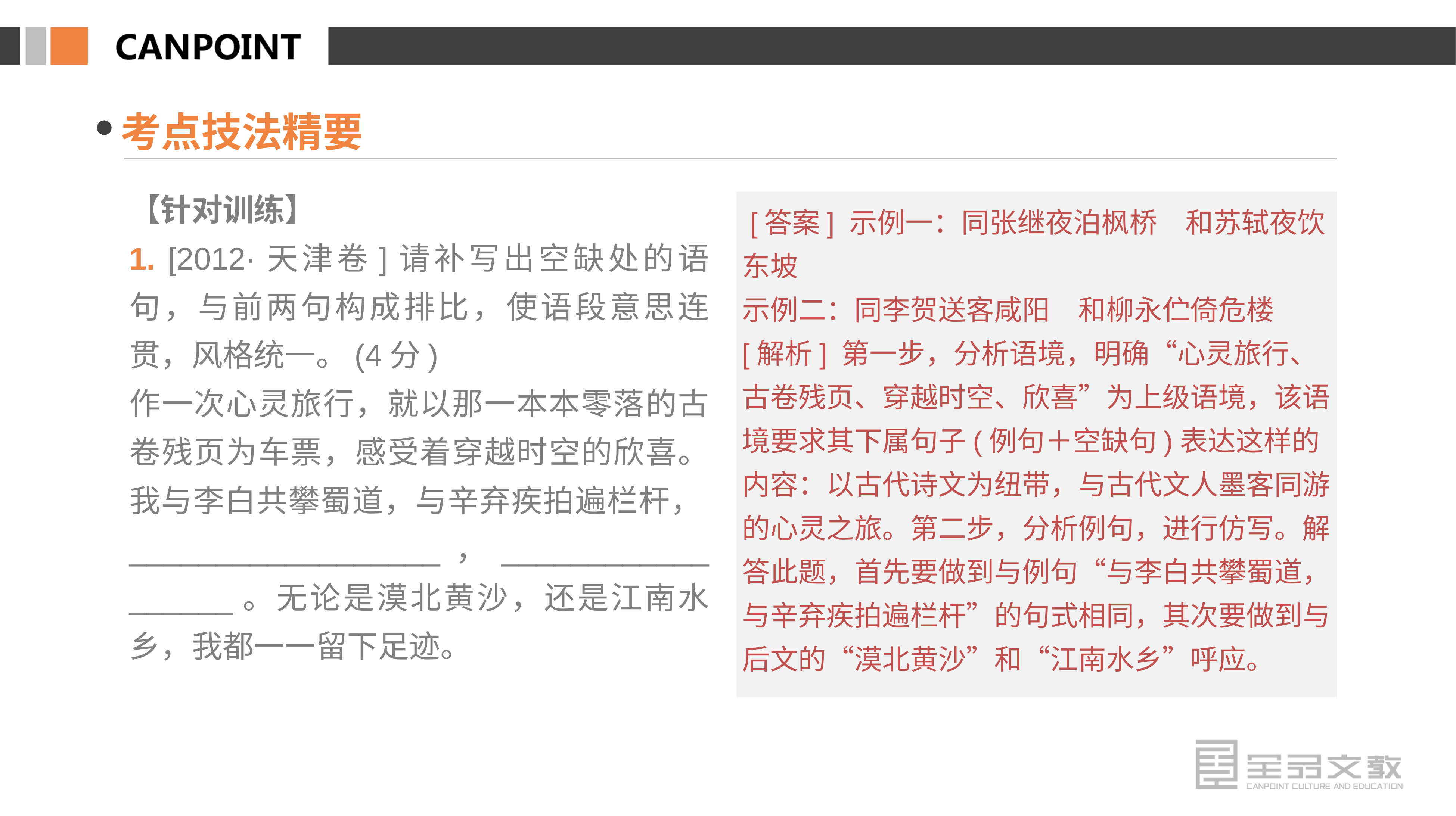

考点技法精要

【针对训练】
1. [2012·天津卷]请补写出空缺处的语句，与前两句构成排比，使语段意思连贯，风格统一。(4分)
作一次心灵旅行，就以那一本本零落的古卷残页为车票，感受着穿越时空的欣喜。我与李白共攀蜀道，与辛弃疾拍遍栏杆，__________________，__________________。无论是漠北黄沙，还是江南水乡，我都一一留下足迹。

 [答案] 示例一：同张继夜泊枫桥　和苏轼夜饮东坡
示例二：同李贺送客咸阳　和柳永伫倚危楼
[解析] 第一步，分析语境，明确“心灵旅行、古卷残页、穿越时空、欣喜”为上级语境，该语境要求其下属句子(例句＋空缺句)表达这样的内容：以古代诗文为纽带，与古代文人墨客同游的心灵之旅。第二步，分析例句，进行仿写。解答此题，首先要做到与例句“与李白共攀蜀道，与辛弃疾拍遍栏杆”的句式相同，其次要做到与后文的“漠北黄沙”和“江南水乡”呼应。